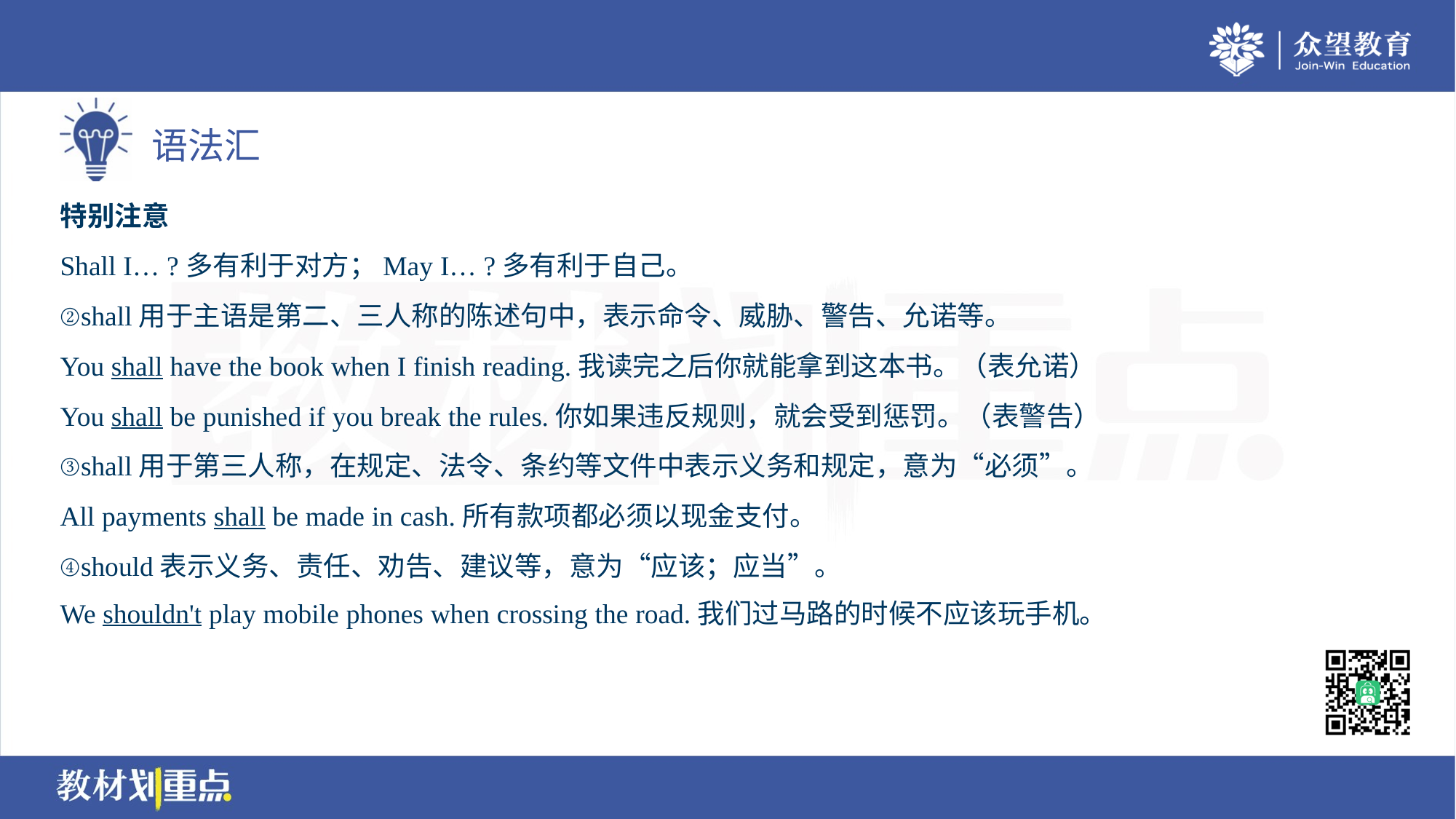

特别注意
Shall I… ?多有利于对方；May I… ?多有利于自己。
②shall用于主语是第二、三人称的陈述句中，表示命令、威胁、警告、允诺等。
You shall have the book when I finish reading.我读完之后你就能拿到这本书。（表允诺）
You shall be punished if you break the rules.你如果违反规则，就会受到惩罚。（表警告）
③shall用于第三人称，在规定、法令、条约等文件中表示义务和规定，意为“必须”。
All payments shall be made in cash.所有款项都必须以现金支付。
④should表示义务、责任、劝告、建议等，意为“应该；应当”。
We shouldn't play mobile phones when crossing the road.我们过马路的时候不应该玩手机。